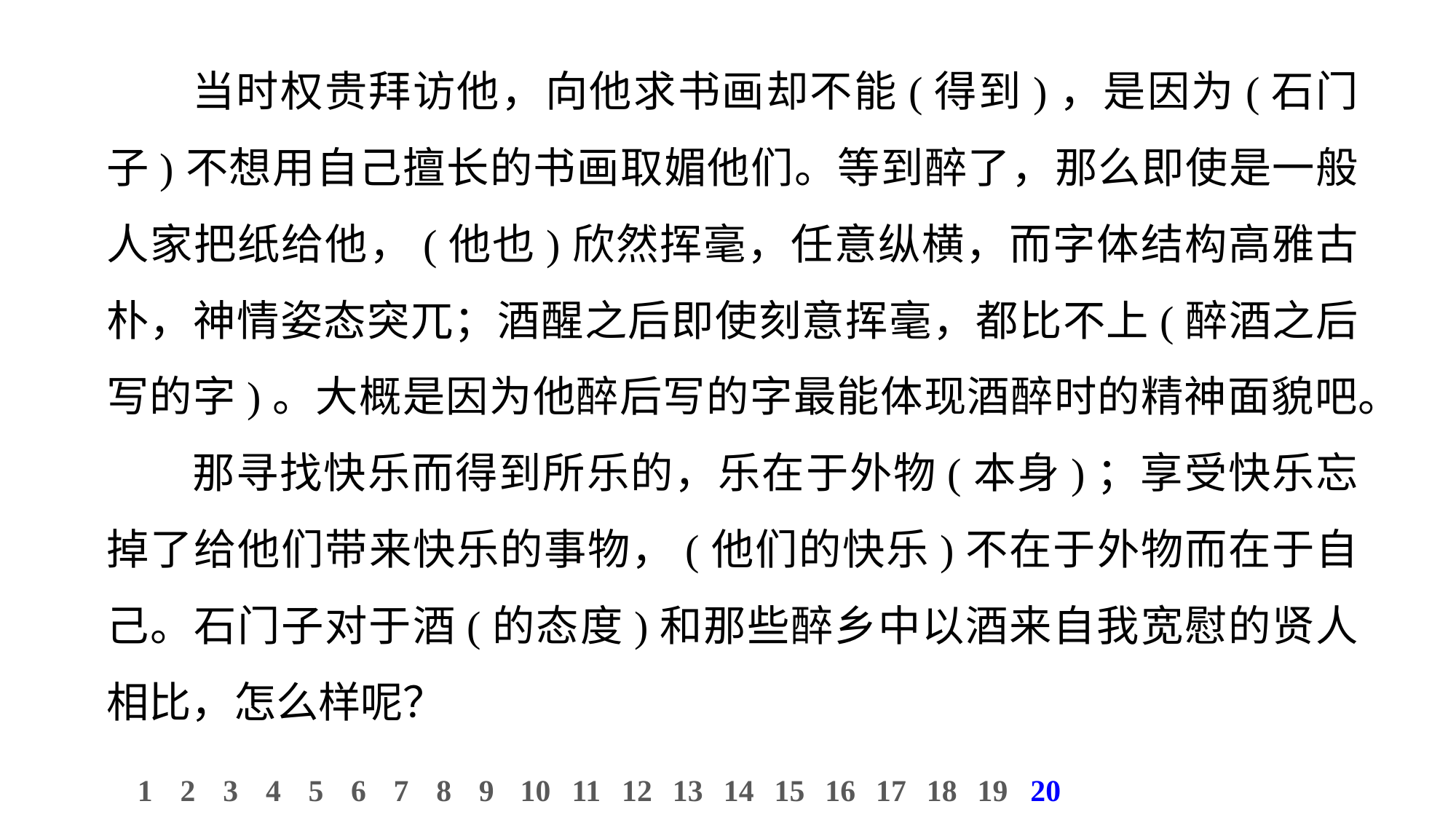

当时权贵拜访他，向他求书画却不能(得到)，是因为(石门子)不想用自己擅长的书画取媚他们。等到醉了，那么即使是一般人家把纸给他，(他也)欣然挥毫，任意纵横，而字体结构高雅古朴，神情姿态突兀；酒醒之后即使刻意挥毫，都比不上(醉酒之后写的字)。大概是因为他醉后写的字最能体现酒醉时的精神面貌吧。
那寻找快乐而得到所乐的，乐在于外物(本身)；享受快乐忘掉了给他们带来快乐的事物，(他们的快乐)不在于外物而在于自己。石门子对于酒(的态度)和那些醉乡中以酒来自我宽慰的贤人相比，怎么样呢？
10
1
2
3
4
5
6
7
8
9
11
12
13
14
15
16
17
18
19
20